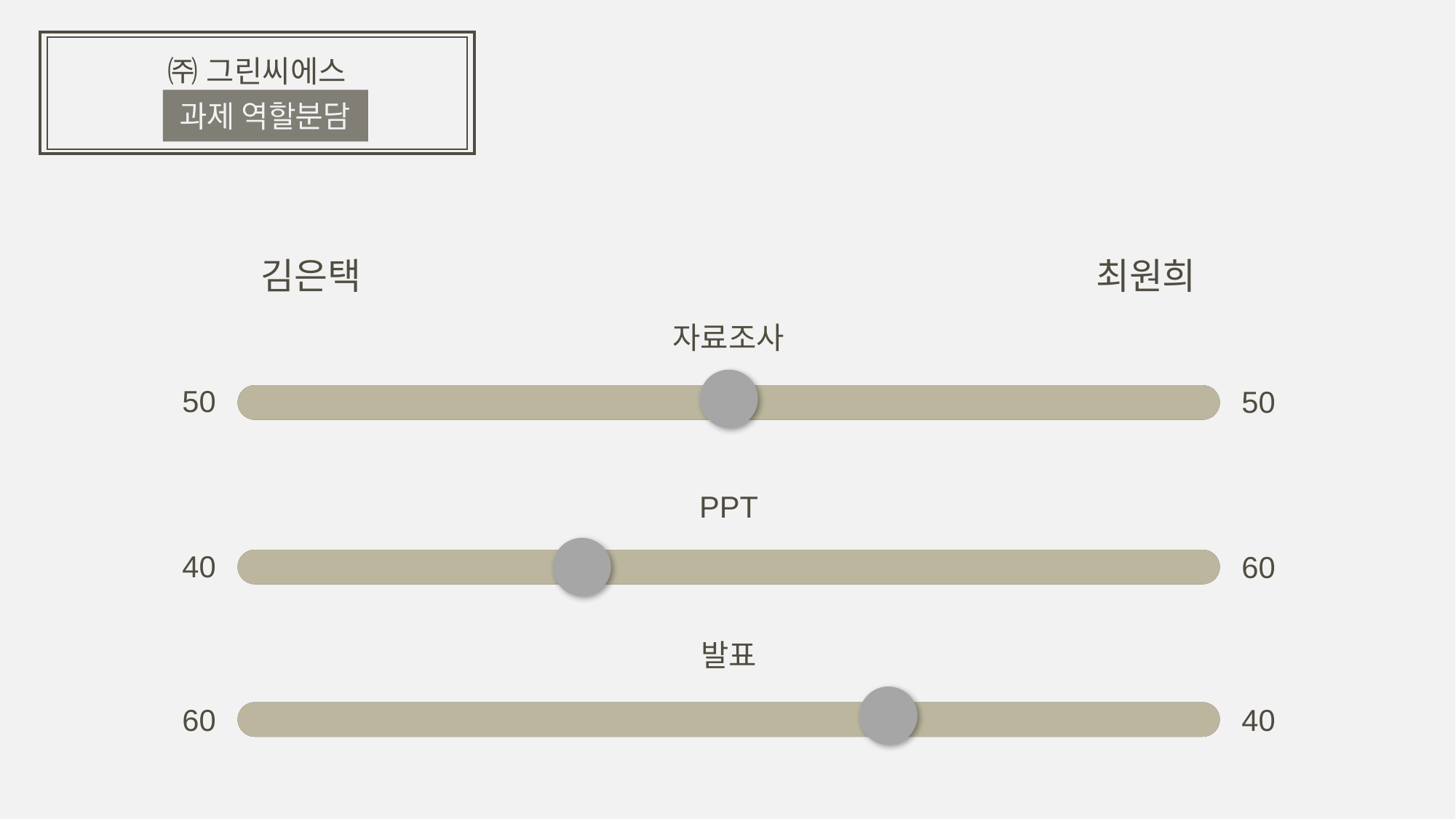

㈜ 그린씨에스

김은택
최원희
자료조사

50
50

PPT

40
60

발표

60
40